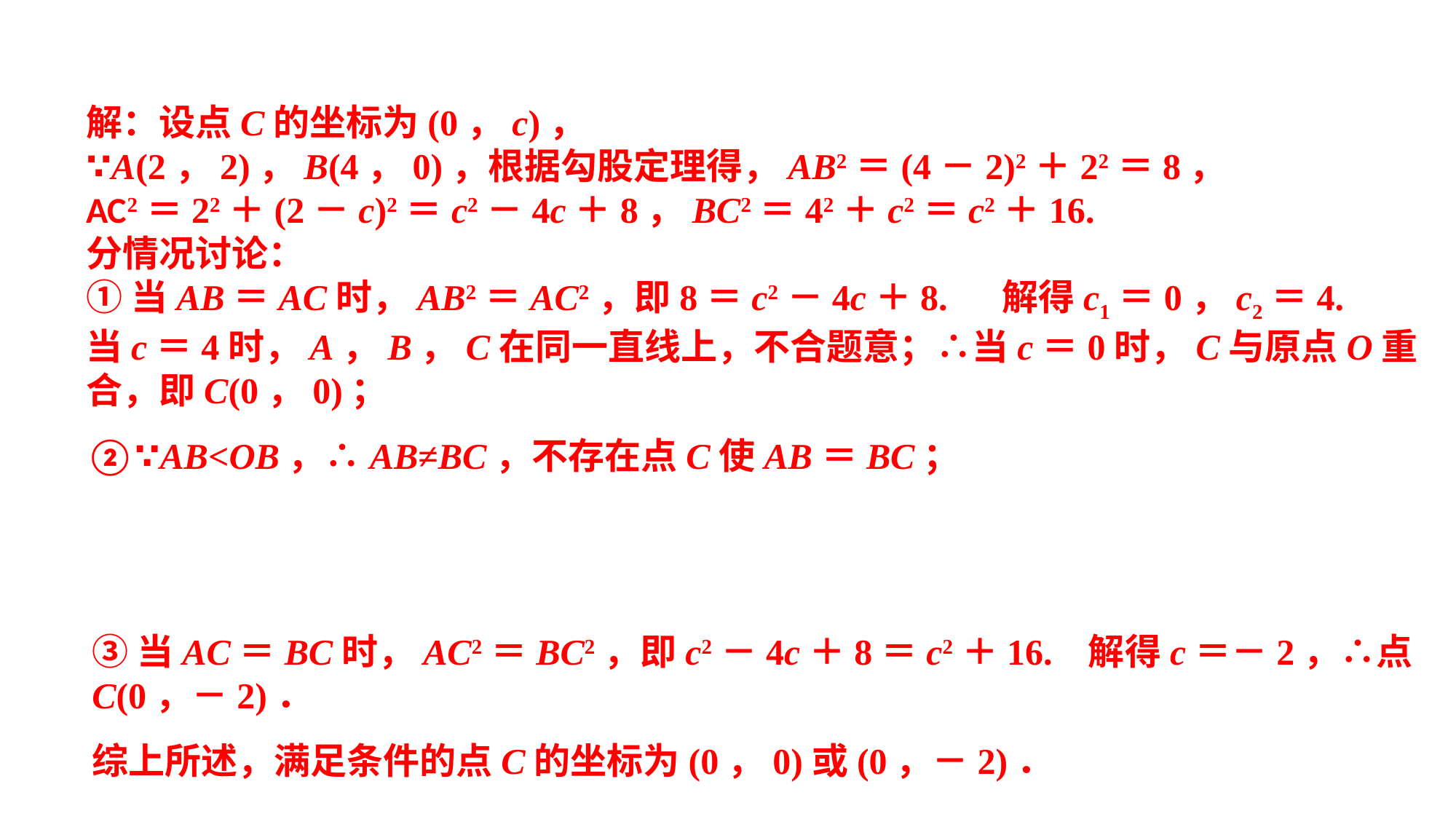

解：设点C的坐标为(0，c)，∵A(2，2)，B(4，0)，根据勾股定理得，AB2＝(4－2)2＋22＝8，AC2＝22＋(2－c)2＝c2－4c＋8，BC2＝42＋c2＝c2＋16.分情况讨论：①当AB＝AC时，AB2＝AC2，即8＝c2－4c＋8.     解得c1＝0，c2＝4.当c＝4时，A，B，C在同一直线上，不合题意；∴当c＝0时，C与原点O重合，即C(0，0)；②∵AB<OB，∴AB≠BC，不存在点C使AB＝BC；
③当AC＝BC时，AC2＝BC2，即c2－4c＋8＝c2＋16.   解得c＝－2，∴点C(0，－2)．综上所述，满足条件的点C的坐标为(0，0)或(0，－2)．